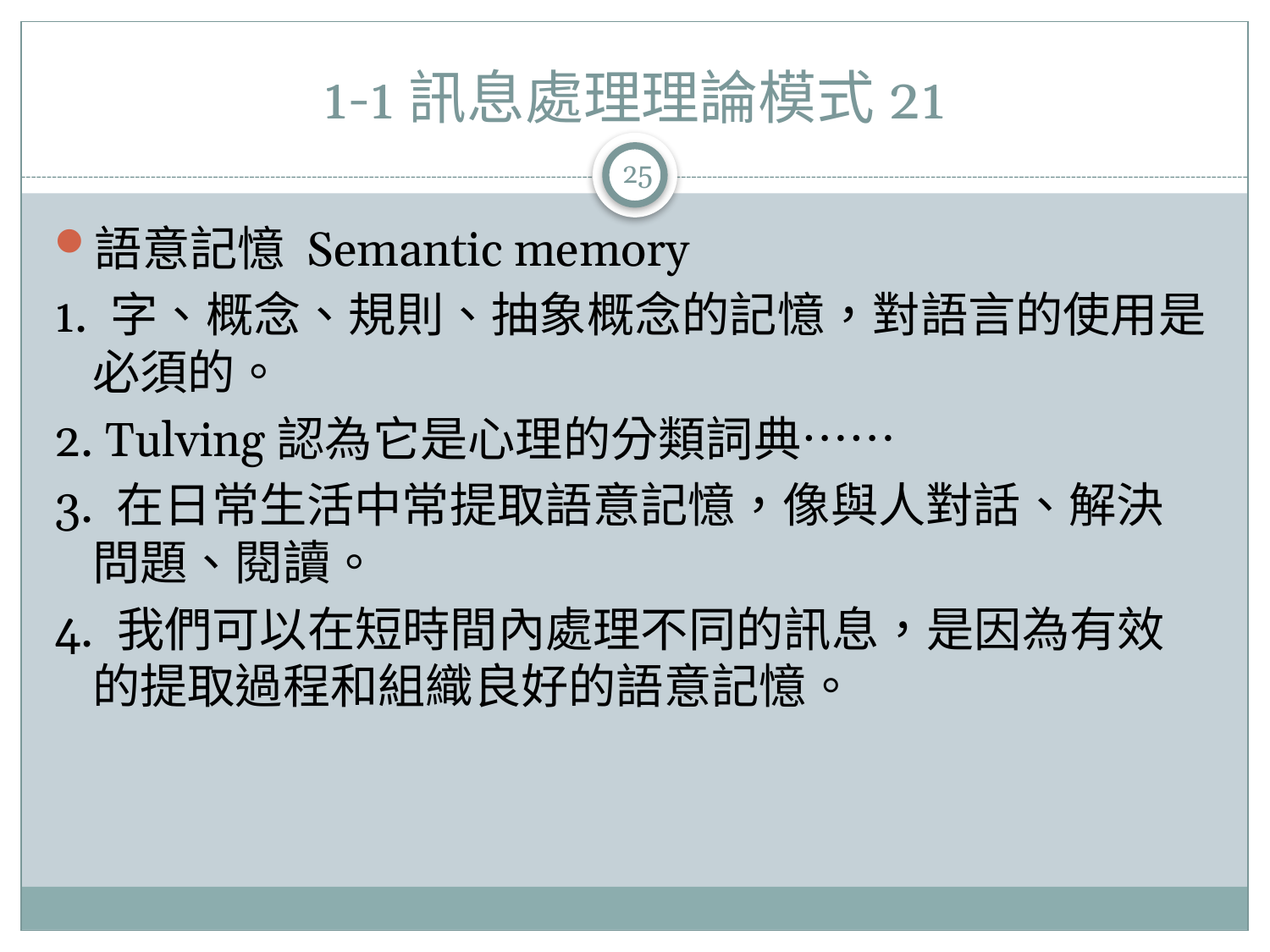

# 1-1訊息處理理論模式21
25
語意記憶 Semantic memory
1. 字、概念、規則、抽象概念的記憶，對語言的使用是必須的。
2. Tulving認為它是心理的分類詞典……
3. 在日常生活中常提取語意記憶，像與人對話、解決問題、閱讀。
4. 我們可以在短時間內處理不同的訊息，是因為有效的提取過程和組織良好的語意記憶。